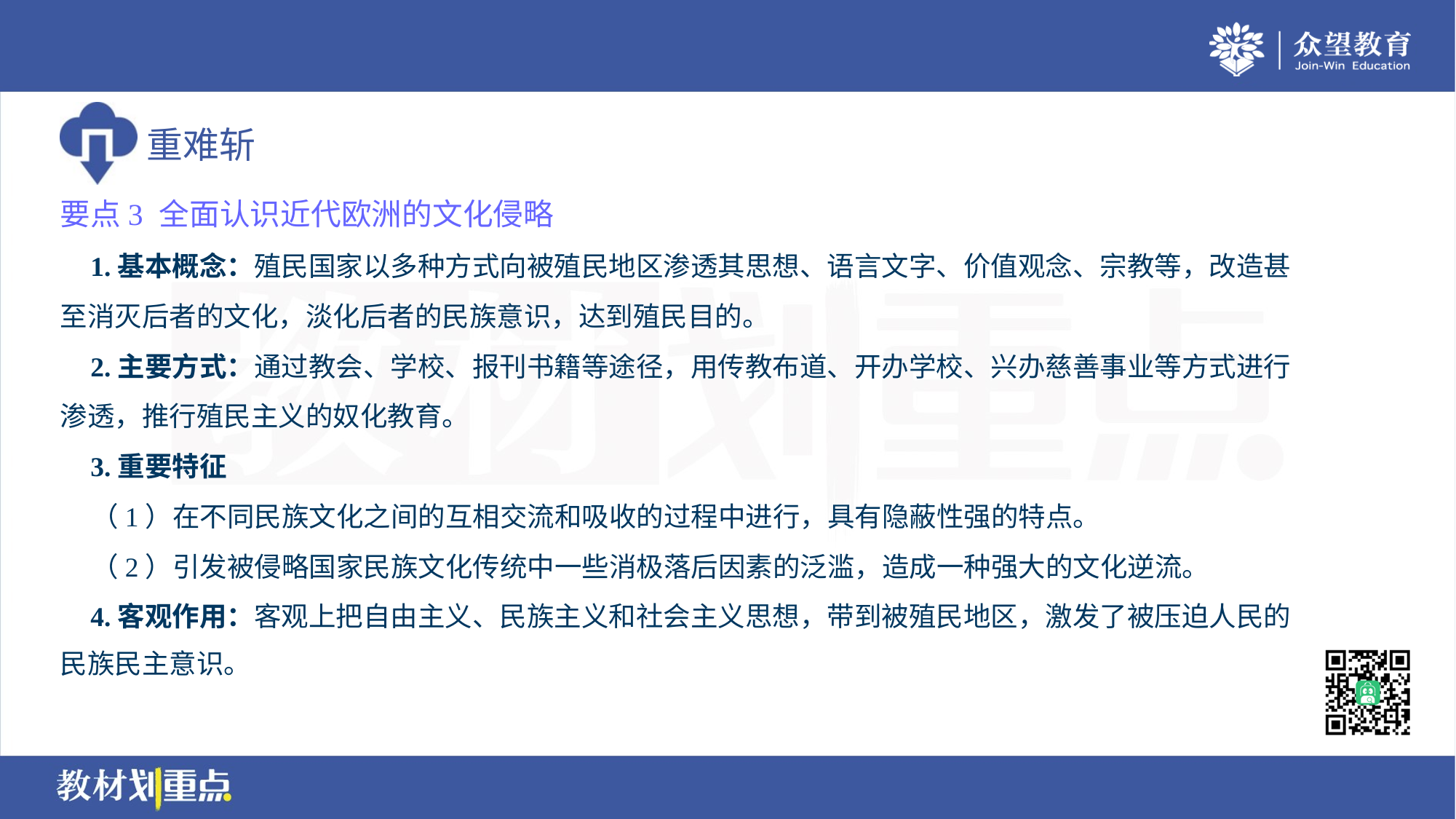

要点3 全面认识近代欧洲的文化侵略
    1.基本概念：殖民国家以多种方式向被殖民地区渗透其思想、语言文字、价值观念、宗教等，改造甚
至消灭后者的文化，淡化后者的民族意识，达到殖民目的。
    2.主要方式：通过教会、学校、报刊书籍等途径，用传教布道、开办学校、兴办慈善事业等方式进行
渗透，推行殖民主义的奴化教育。
    3.重要特征
    （1）在不同民族文化之间的互相交流和吸收的过程中进行，具有隐蔽性强的特点。
    （2）引发被侵略国家民族文化传统中一些消极落后因素的泛滥，造成一种强大的文化逆流。
    4.客观作用：客观上把自由主义、民族主义和社会主义思想，带到被殖民地区，激发了被压迫人民的
民族民主意识。